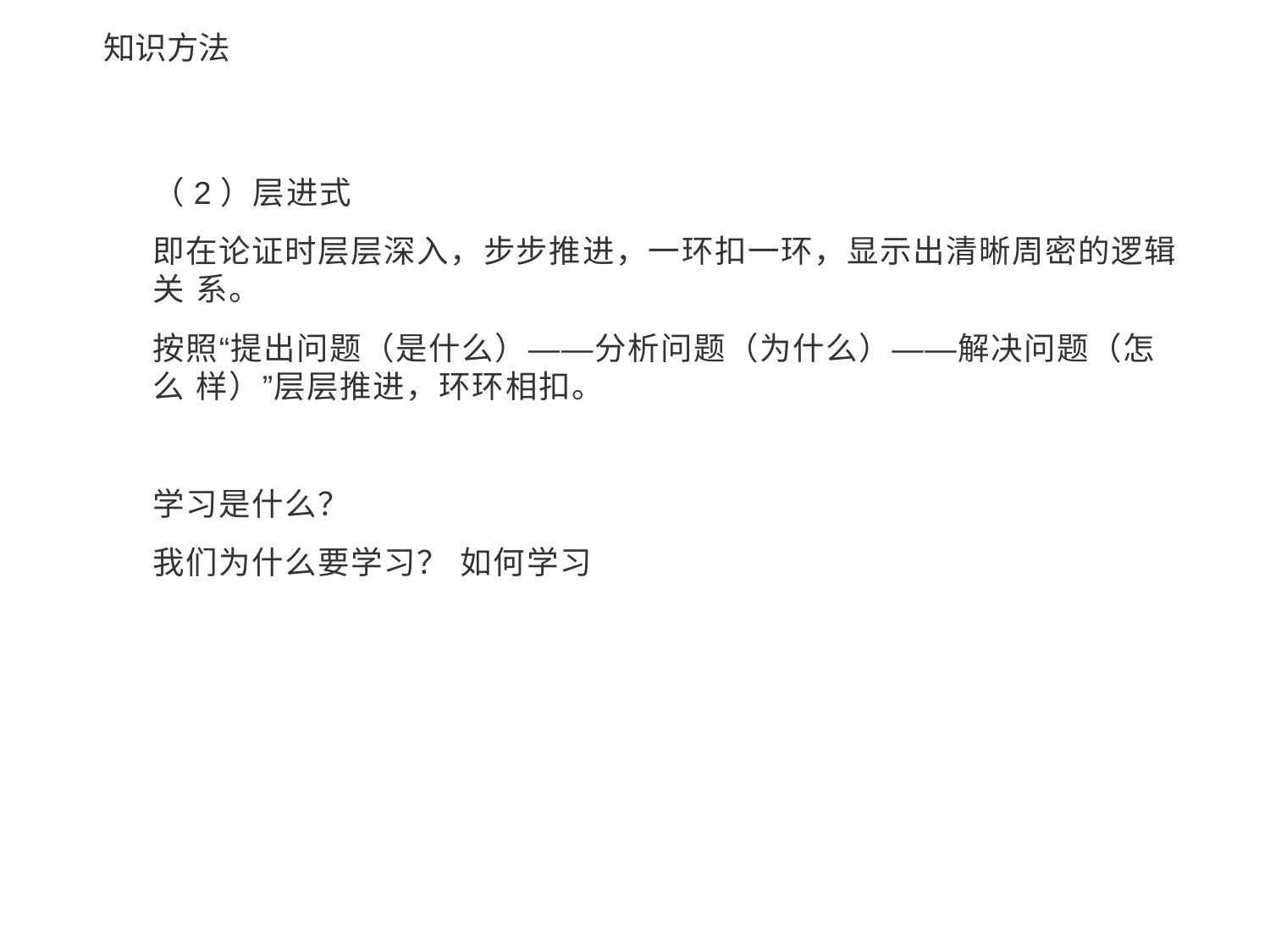

# 知识方法
（2）层进式
即在论证时层层深入，步步推进，一环扣一环，显示出清晰周密的逻辑关 系。
按照“提出问题（是什么）——分析问题（为什么）——解决问题（怎么 样）”层层推进，环环相扣。

学习是什么？
我们为什么要学习？ 如何学习